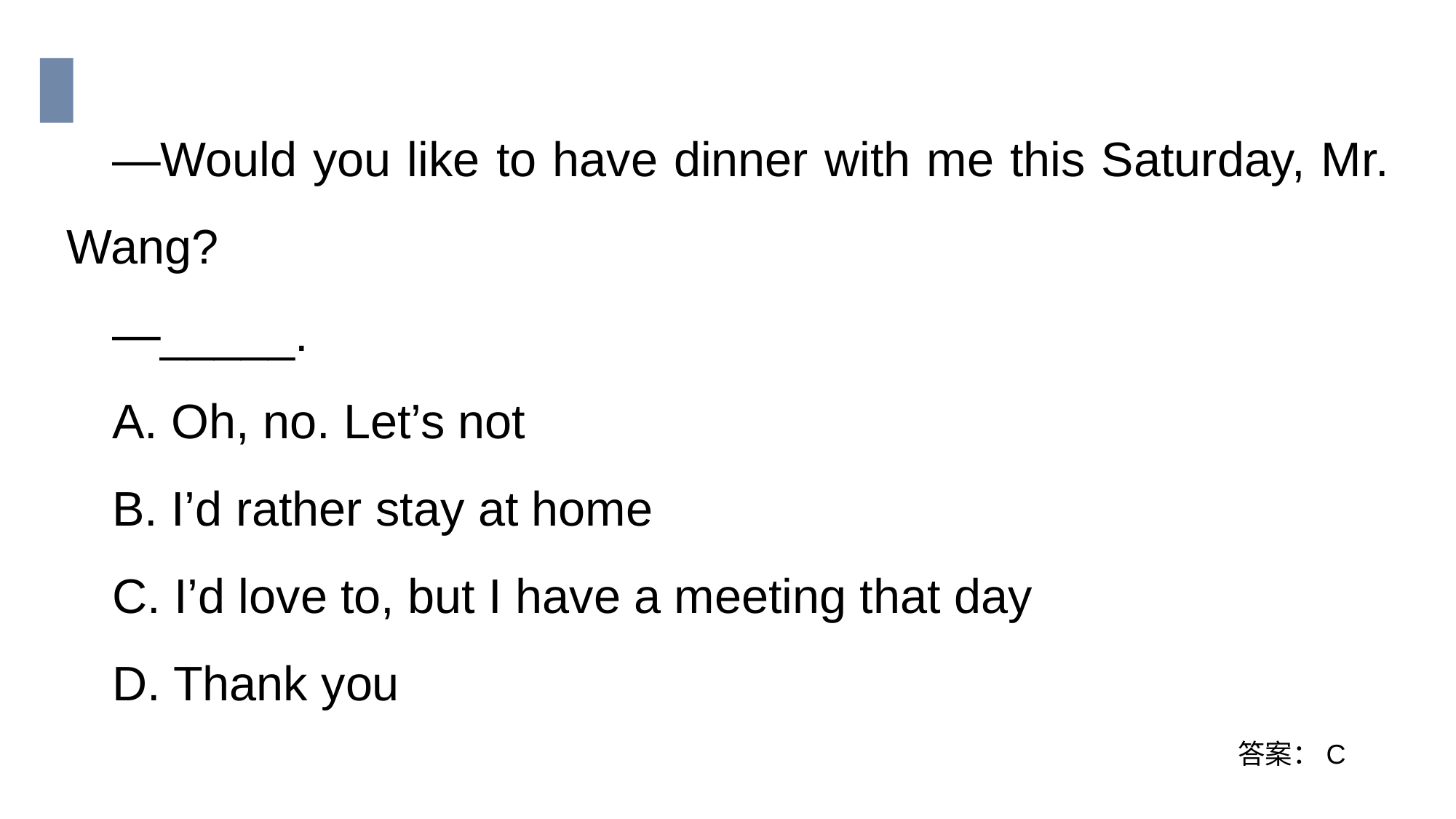

—Would you like to have dinner with me this Saturday, Mr. Wang?
—_____.
A. Oh, no. Let’s not
B. I’d rather stay at home
C. I’d love to, but I have a meeting that day
D. Thank you
答案：C